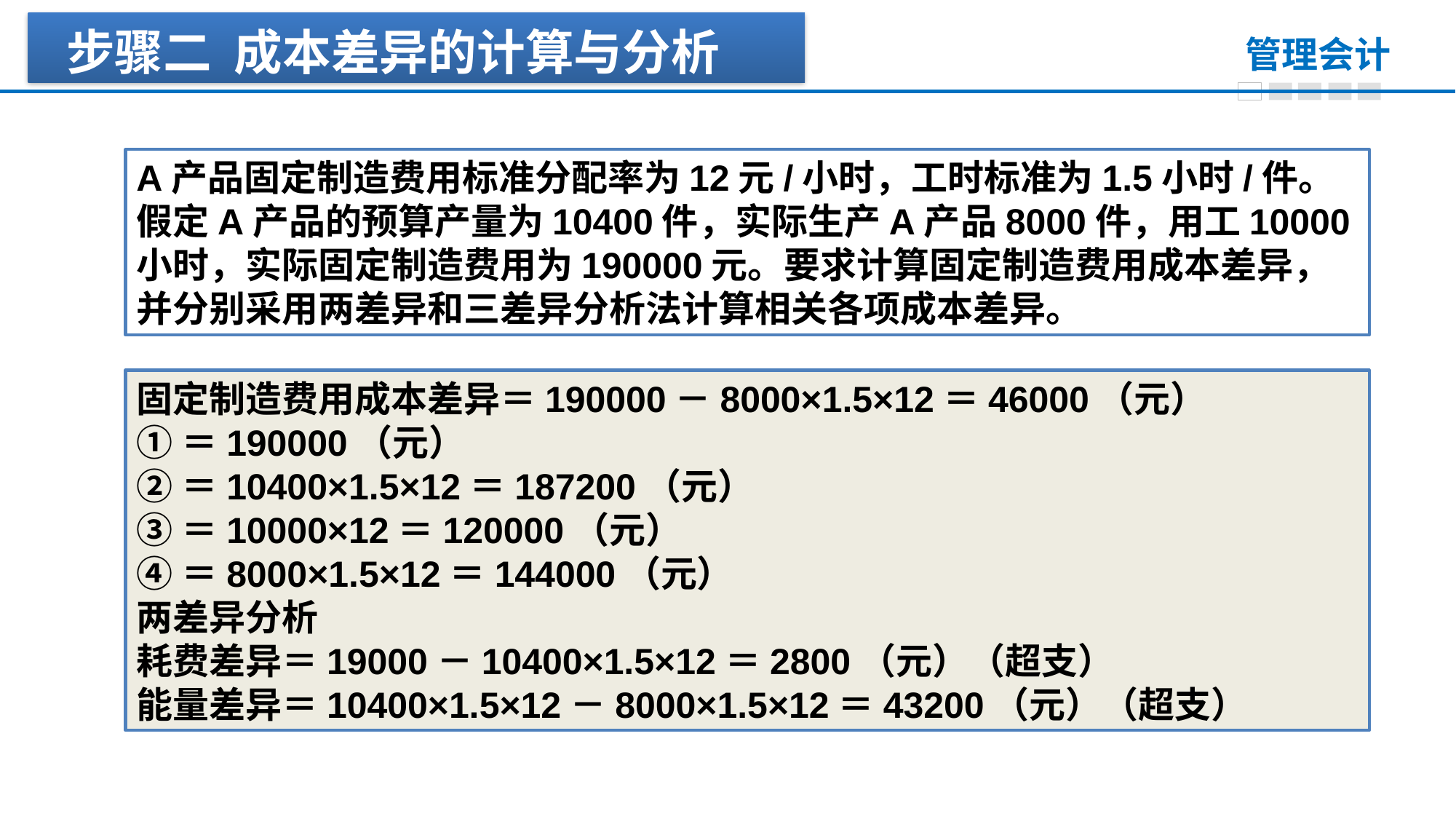

步骤二  成本差异的计算与分析
A产品固定制造费用标准分配率为12元/小时，工时标准为1.5小时/件。假定A产品的预算产量为10400件，实际生产A产品8000件，用工10000小时，实际固定制造费用为190000元。要求计算固定制造费用成本差异，并分别采用两差异和三差异分析法计算相关各项成本差异。
固定制造费用成本差异＝190000－8000×1.5×12＝46000（元）
①＝190000（元）
②＝10400×1.5×12＝187200（元）
③＝10000×12＝120000（元）
④＝8000×1.5×12＝144000（元）
两差异分析
耗费差异＝19000－10400×1.5×12＝2800（元）（超支）
能量差异＝10400×1.5×12－8000×1.5×12＝43200（元）（超支）